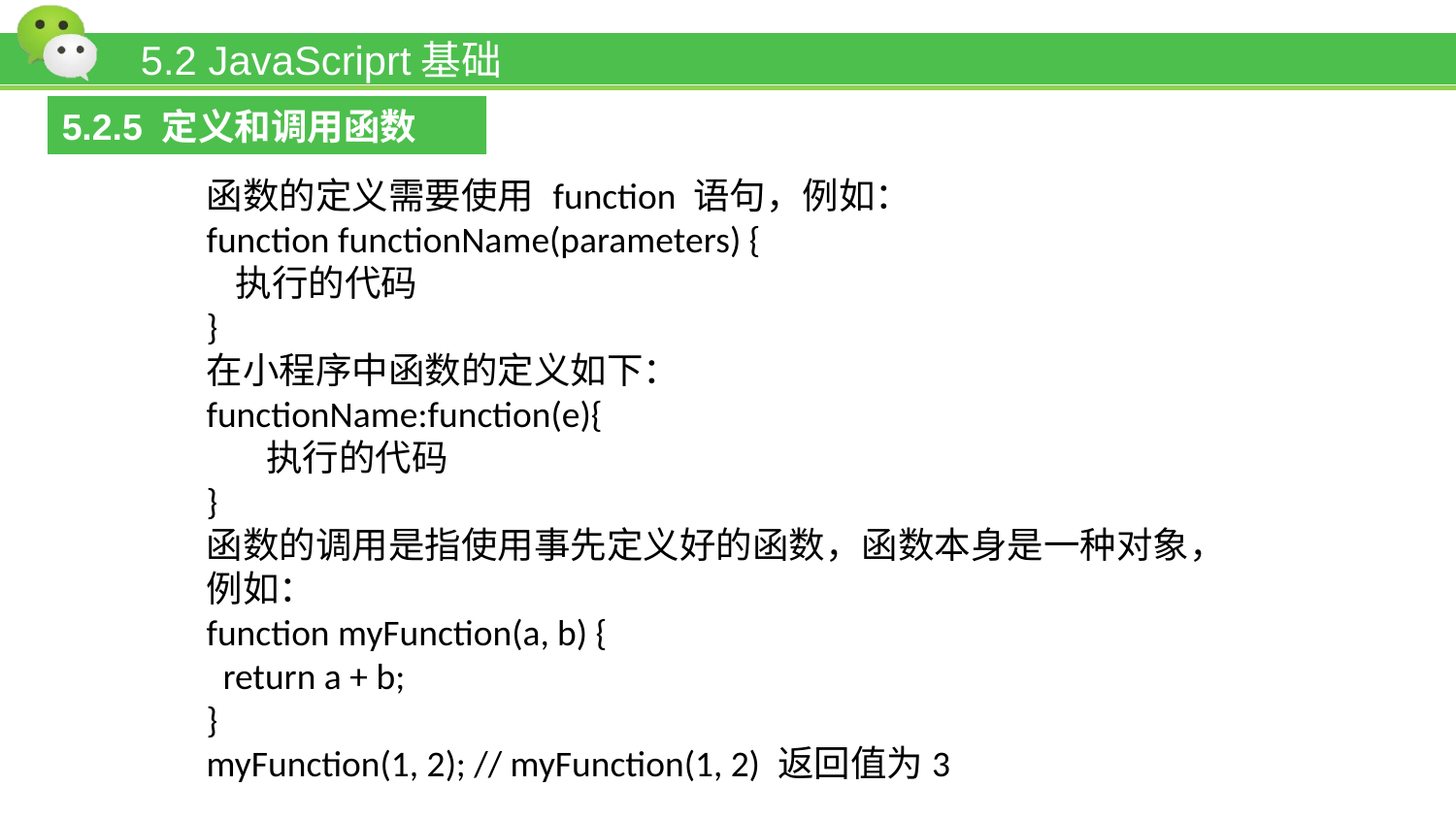

# 5.2 JavaScriprt基础
5.2.5 定义和调用函数
函数的定义需要使用 function 语句，例如：
function functionName(parameters) {
  执行的代码
}
在小程序中函数的定义如下：
functionName:function(e){
     执行的代码
}
函数的调用是指使用事先定义好的函数，函数本身是一种对象，例如：
function myFunction(a, b) {
  return a + b;
}
myFunction(1, 2); // myFunction(1, 2) 返回值为3